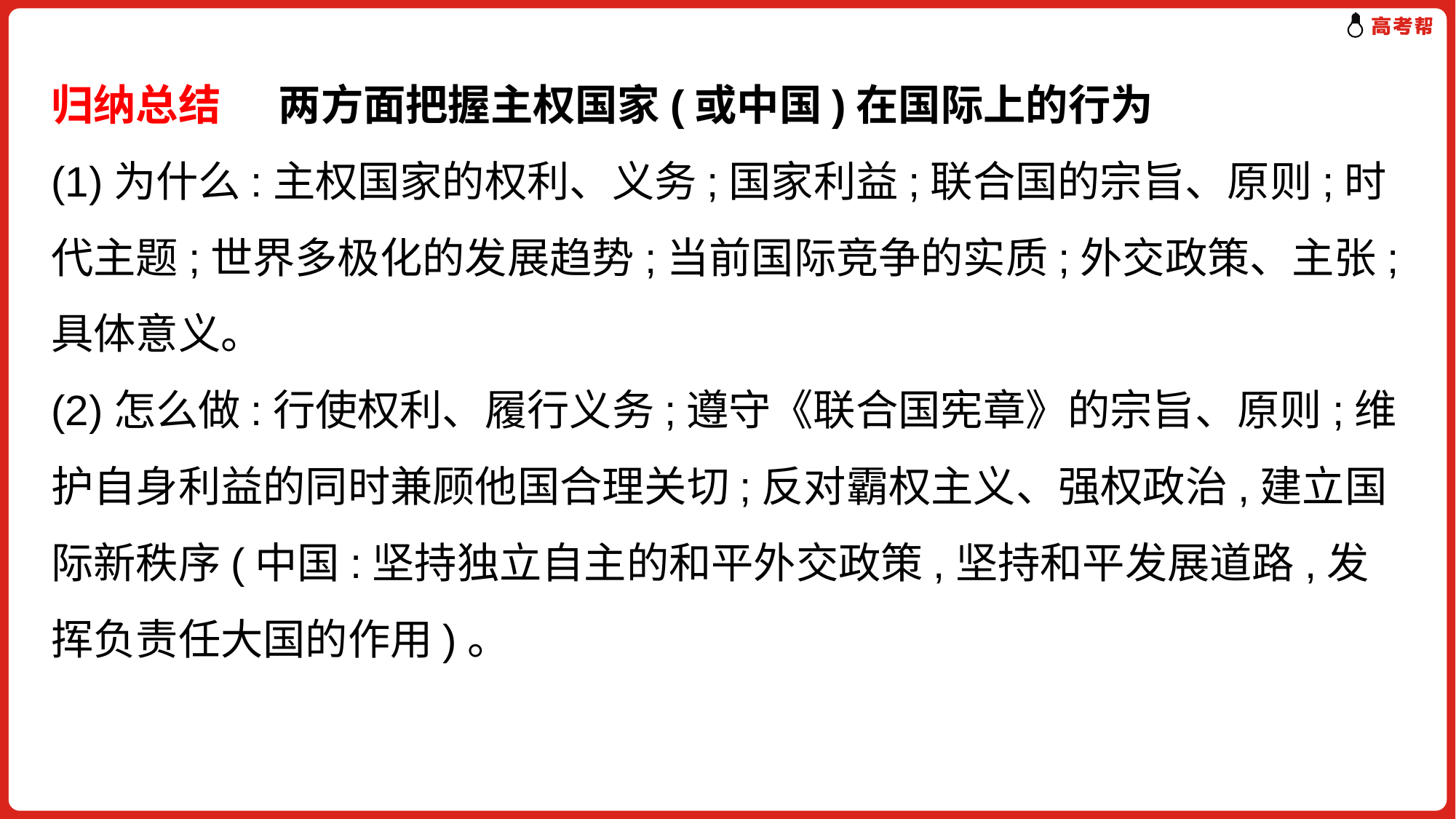

# 归纳总结      两方面把握主权国家(或中国)在国际上的行为 (1)为什么:主权国家的权利、义务;国家利益;联合国的宗旨、原则;时代主题;世界多极化的发展趋势;当前国际竞争的实质;外交政策、主张;具体意义。 (2)怎么做:行使权利、履行义务;遵守《联合国宪章》的宗旨、原则;维护自身利益的同时兼顾他国合理关切;反对霸权主义、强权政治,建立国际新秩序(中国:坚持独立自主的和平外交政策,坚持和平发展道路,发挥负责任大国的作用)。